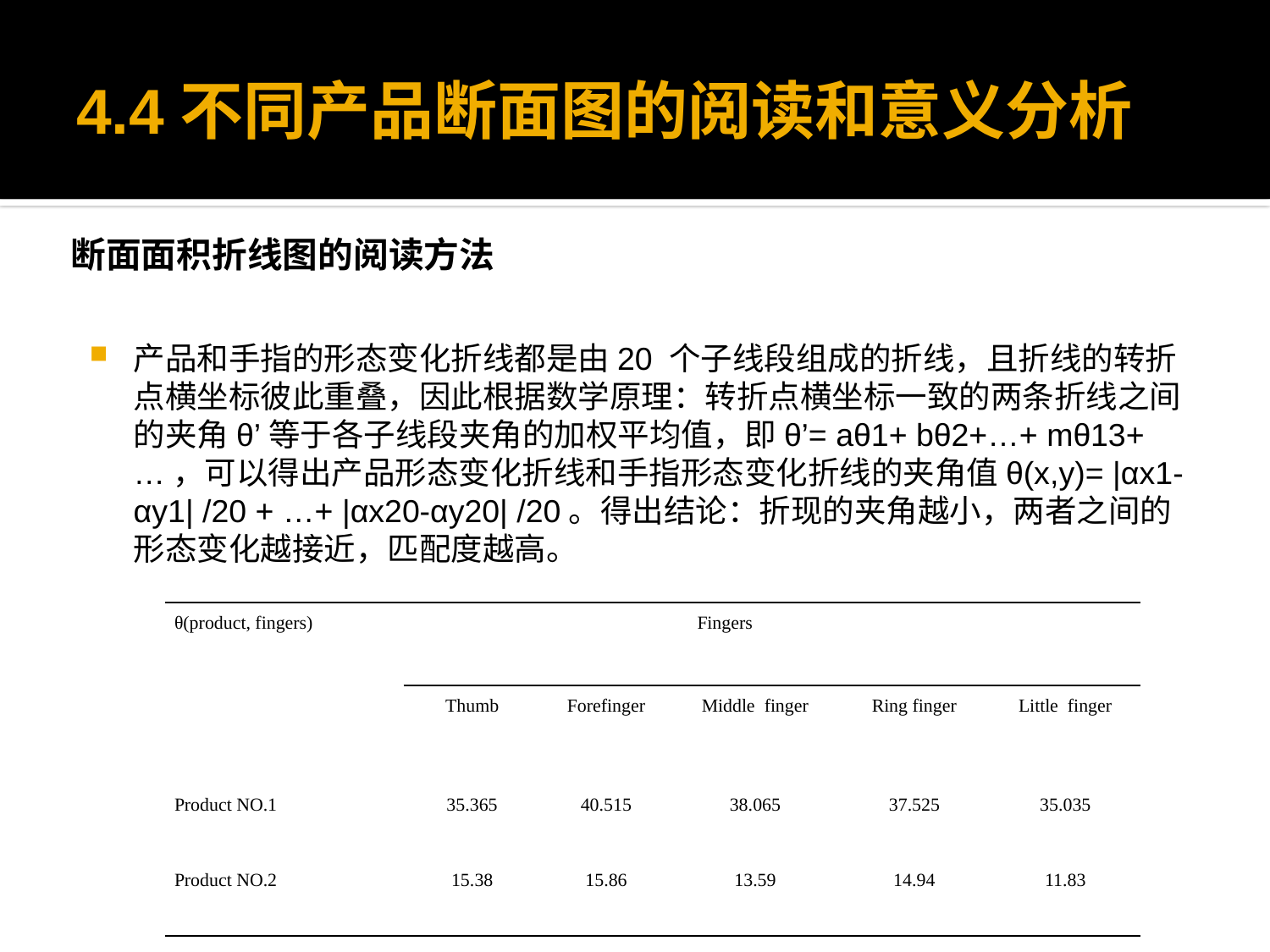

# 4.4不同产品断面图的阅读和意义分析
断面面积折线图的阅读方法
产品和手指的形态变化折线都是由20 个子线段组成的折线，且折线的转折点横坐标彼此重叠，因此根据数学原理：转折点横坐标一致的两条折线之间的夹角θ’等于各子线段夹角的加权平均值，即θ’= aθ1+ bθ2+…+ mθ13+…，可以得出产品形态变化折线和手指形态变化折线的夹角值θ(x,y)= |αx1-αy1| /20 + …+ |αx20-αy20| /20。得出结论：折现的夹角越小，两者之间的形态变化越接近，匹配度越高。

| θ(product, fingers) |  |  |  | Fingers |  |  |
| --- | --- | --- | --- | --- | --- | --- |
|  | Thumb | Forefinger | Middle finger |  | Ring finger | Little finger |
| Product NO.1 | 35.365 | 40.515 | 38.065 |  | 37.525 | 35.035 |
| Product NO.2 | 15.38 | 15.86 | 13.59 |  | 14.94 | 11.83 |